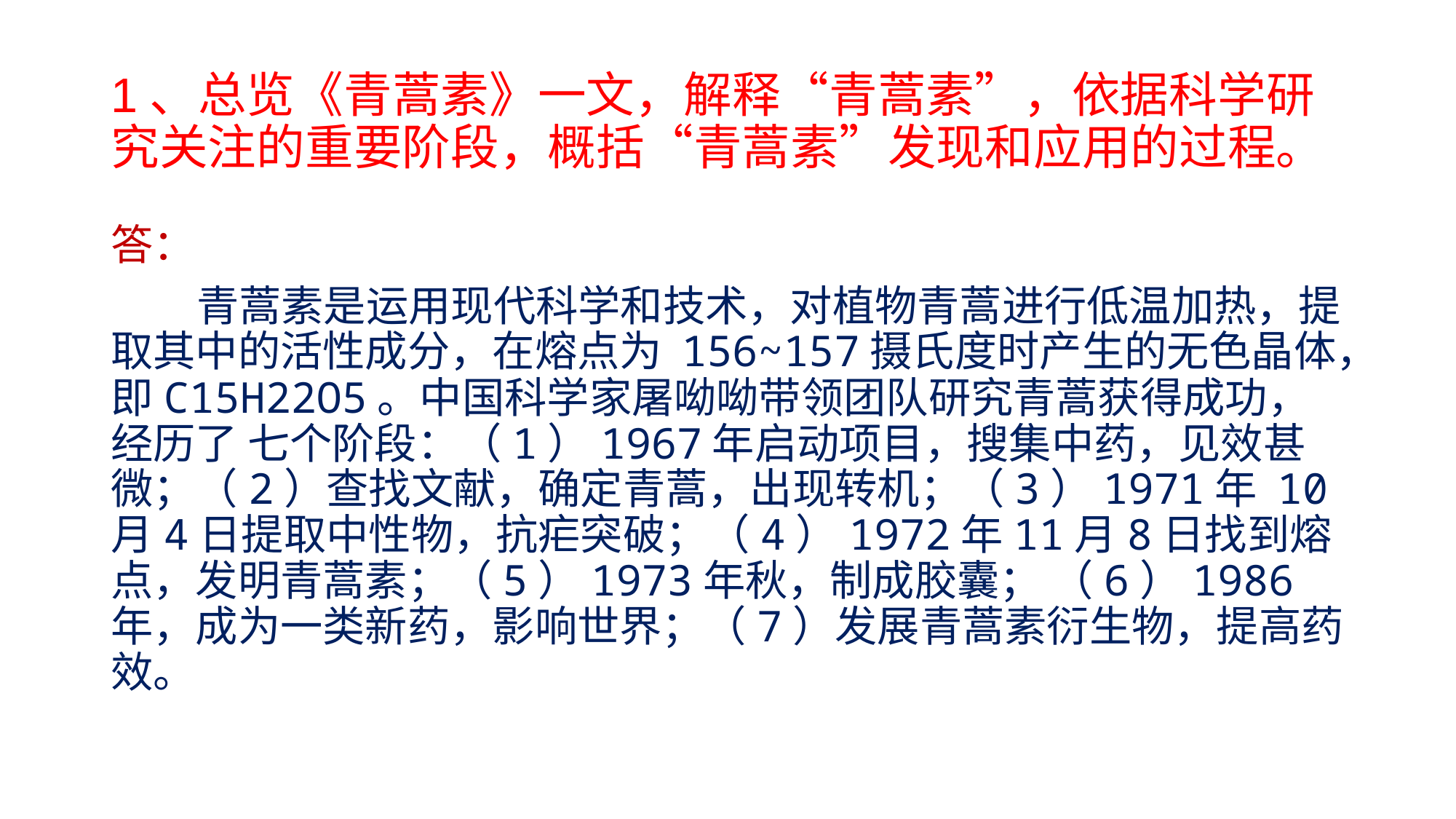

# 1、总览《青蒿素》一文，解释“青蒿素”，依据科学研究关注的重要阶段，概括“青蒿素”发现和应用的过程。
答：
        青蒿素是运用现代科学和技术，对植物青蒿进行低温加热，提取其中的活性成分，在熔点为 156~157摄氏度时产生的无色晶体，即C15H22O5。中国科学家屠呦呦带领团队研究青蒿获得成功，经历了 七个阶段：（1）1967年启动项目，搜集中药，见效甚微；（2）查找文献，确定青蒿，出现转机；（3）1971年 10月4日提取中性物，抗疟突破；（4）1972年11月8日找到熔点，发明青蒿素；（5）1973年秋，制成胶囊； （6）1986年，成为一类新药，影响世界；（7）发展青蒿素衍生物，提高药效。